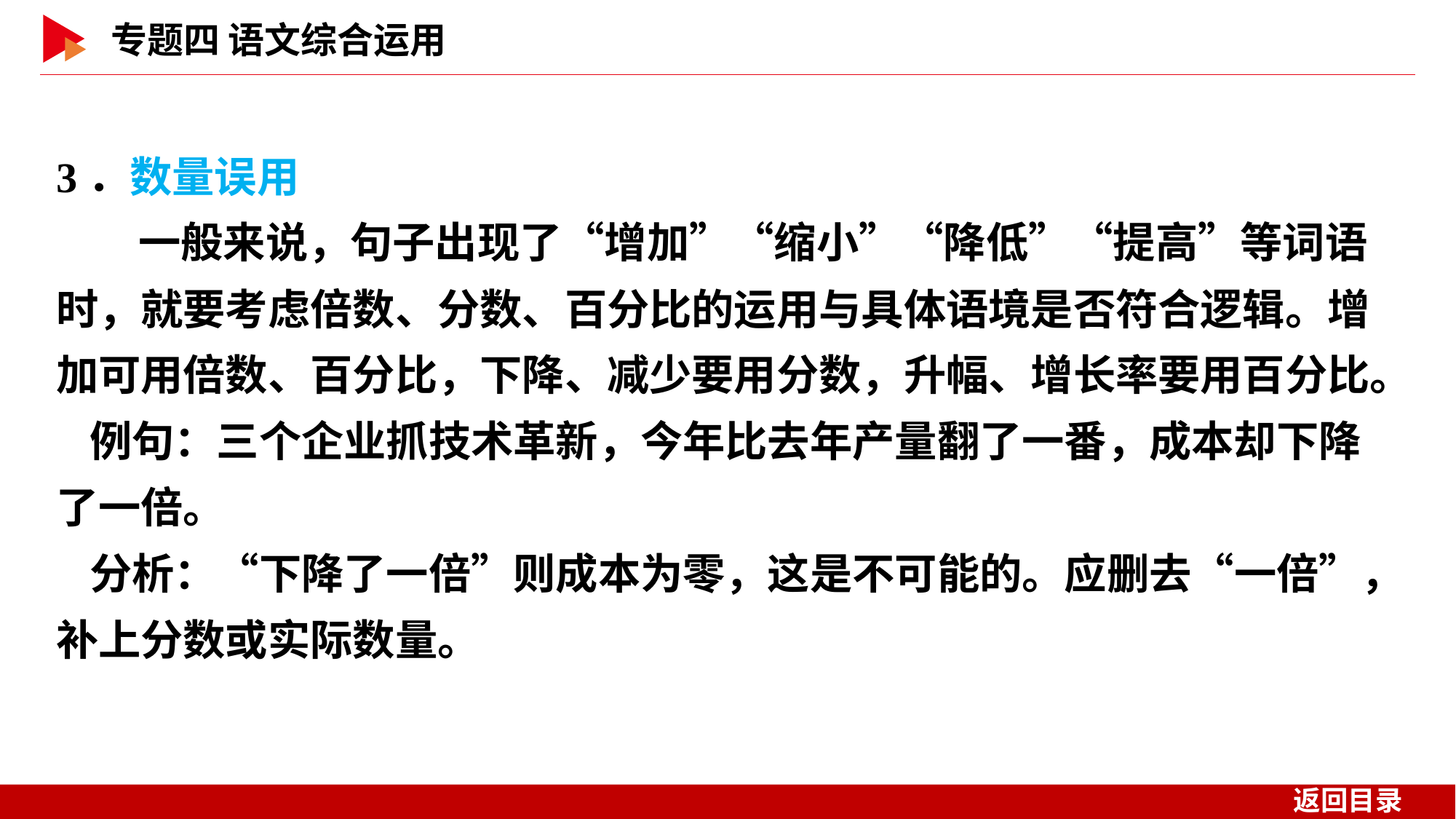

3．数量误用
    一般来说，句子出现了“增加”“缩小”“降低”“提高”等词语时，就要考虑倍数、分数、百分比的运用与具体语境是否符合逻辑。增加可用倍数、百分比，下降、减少要用分数，升幅、增长率要用百分比。
例句：三个企业抓技术革新，今年比去年产量翻了一番，成本却下降了一倍。
分析：“下降了一倍”则成本为零，这是不可能的。应删去“一倍”，补上分数或实际数量。